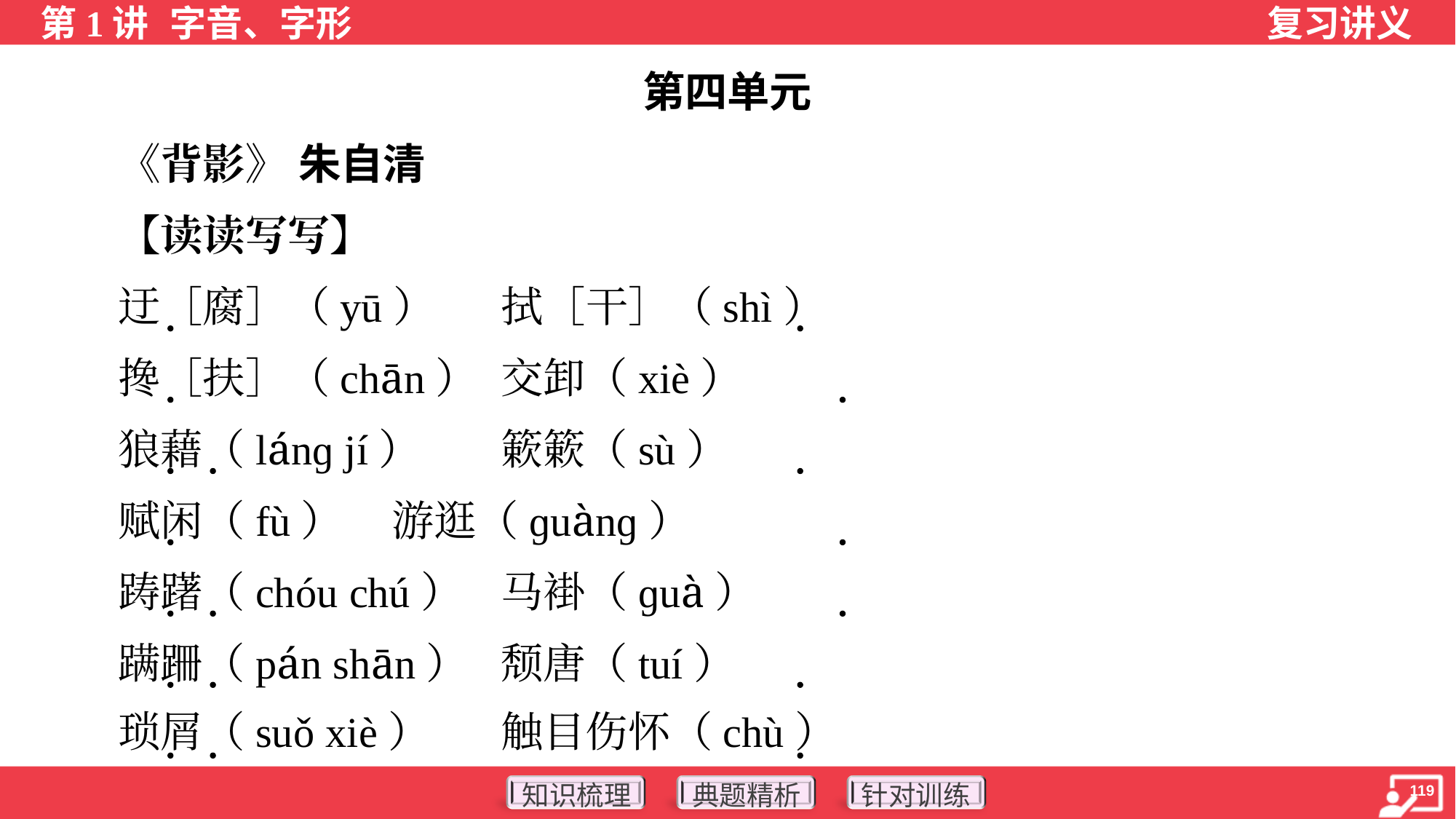

第四单元
    《背影》 朱自清
    【读读写写】
    迂［腐］（yū）	拭［干］（shì）
    搀［扶］（chān）	交卸（xiè）
    狼藉（lánɡ jí）	簌簌（sù）
    赋闲（fù）	游逛（ɡuànɡ）
    踌躇（chóu chú）	马褂（ɡuà）
    蹒跚（pán shān）	颓唐（tuí）
    琐屑（suǒ xiè）	触目伤怀（chù）